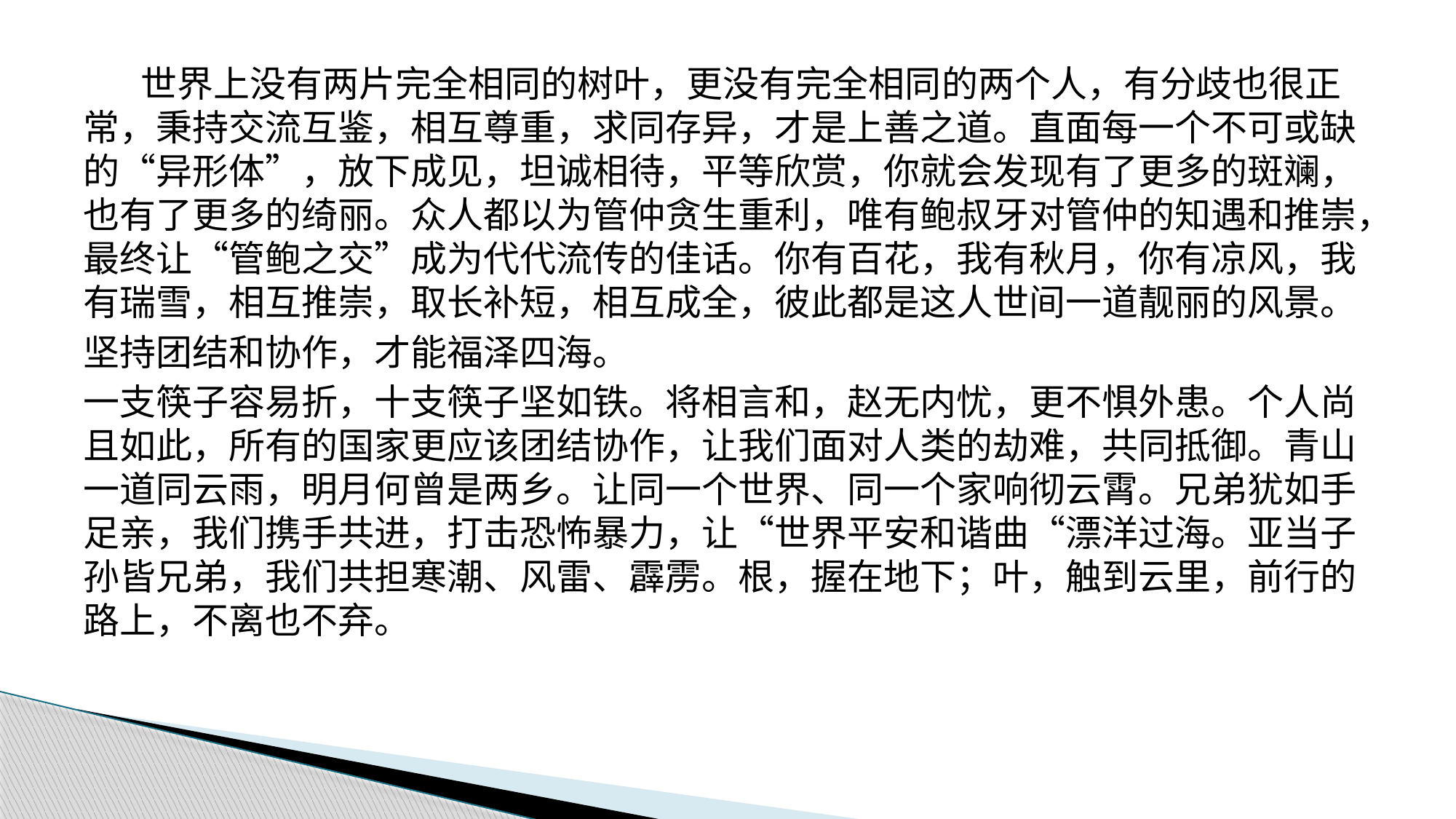

世界上没有两片完全相同的树叶，更没有完全相同的两个人，有分歧也很正常，秉持交流互鉴，相互尊重，求同存异，才是上善之道。直面每一个不可或缺的“异形体”，放下成见，坦诚相待，平等欣赏，你就会发现有了更多的斑斓，也有了更多的绮丽。众人都以为管仲贪生重利，唯有鲍叔牙对管仲的知遇和推崇，最终让“管鲍之交”成为代代流传的佳话。你有百花，我有秋月，你有凉风，我有瑞雪，相互推崇，取长补短，相互成全，彼此都是这人世间一道靓丽的风景。
坚持团结和协作，才能福泽四海。
一支筷子容易折，十支筷子坚如铁。将相言和，赵无内忧，更不惧外患。个人尚且如此，所有的国家更应该团结协作，让我们面对人类的劫难，共同抵御。青山一道同云雨，明月何曾是两乡。让同一个世界、同一个家响彻云霄。兄弟犹如手足亲，我们携手共进，打击恐怖暴力，让“世界平安和谐曲“漂洋过海。亚当子孙皆兄弟，我们共担寒潮、风雷、霹雳。根，握在地下；叶，触到云里，前行的路上，不离也不弃。